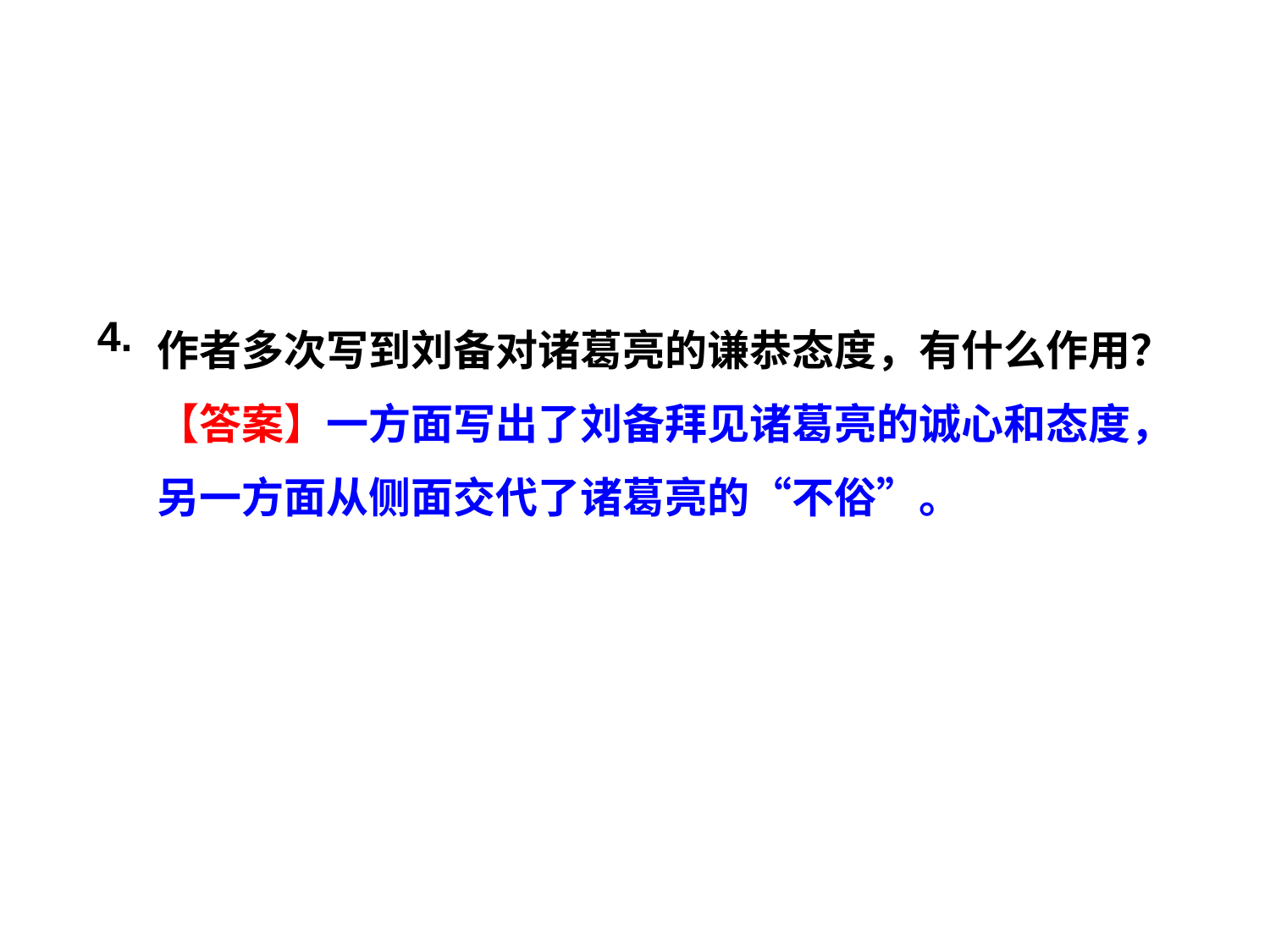

作者多次写到刘备对诸葛亮的谦恭态度，有什么作用？
【答案】一方面写出了刘备拜见诸葛亮的诚心和态度，另一方面从侧面交代了诸葛亮的“不俗”。
4.